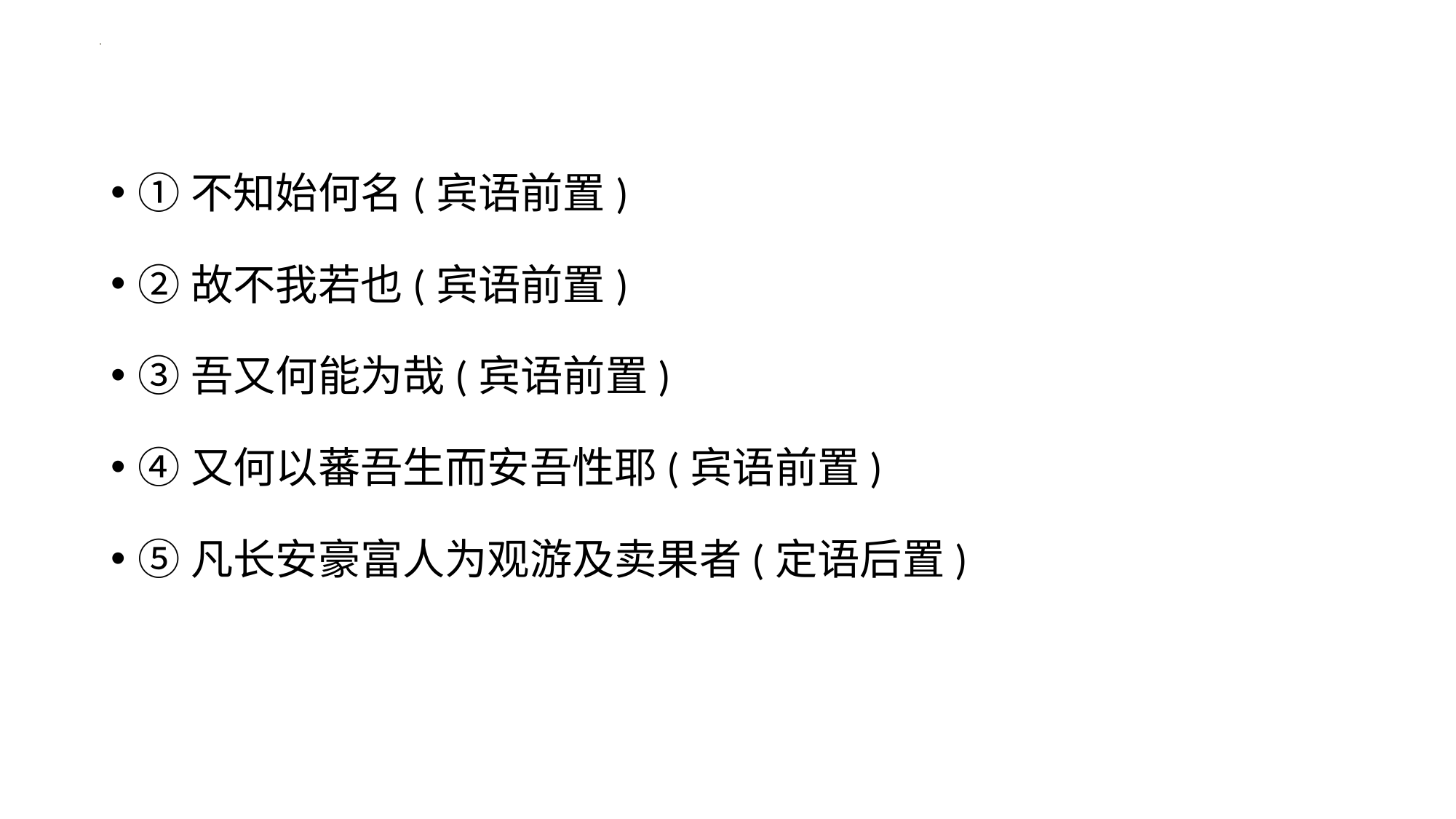

①不知始何名(宾语前置)
②故不我若也(宾语前置)
③吾又何能为哉(宾语前置)
④又何以蕃吾生而安吾性耶(宾语前置)
⑤凡长安豪富人为观游及卖果者(定语后置)